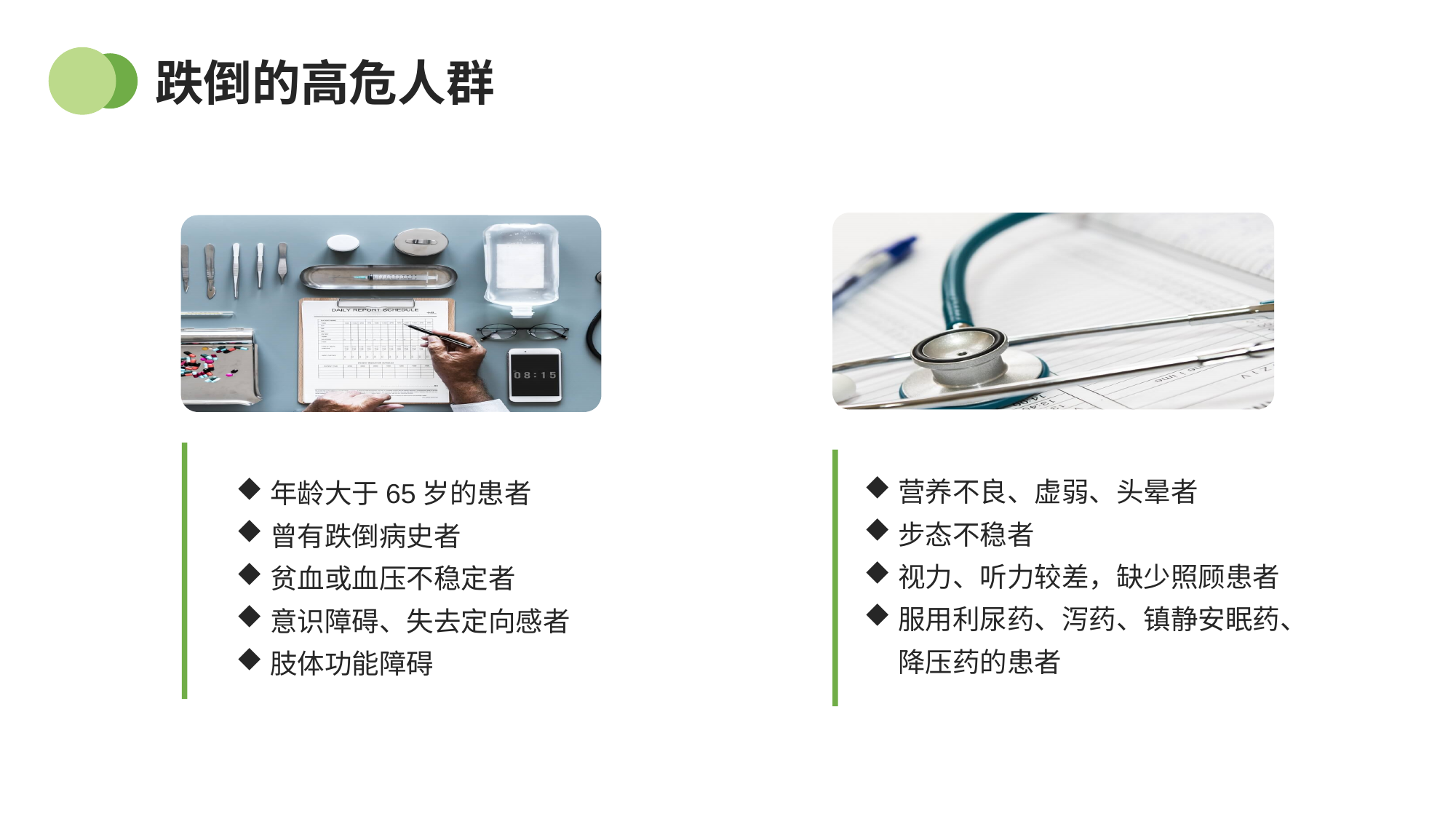

跌倒的高危人群

营养不良、虚弱、头晕者
步态不稳者
视力、听力较差，缺少照顾患者
服用利尿药、泻药、镇静安眠药、降压药的患者
年龄大于65岁的患者
曾有跌倒病史者
贫血或血压不稳定者
意识障碍、失去定向感者
肢体功能障碍